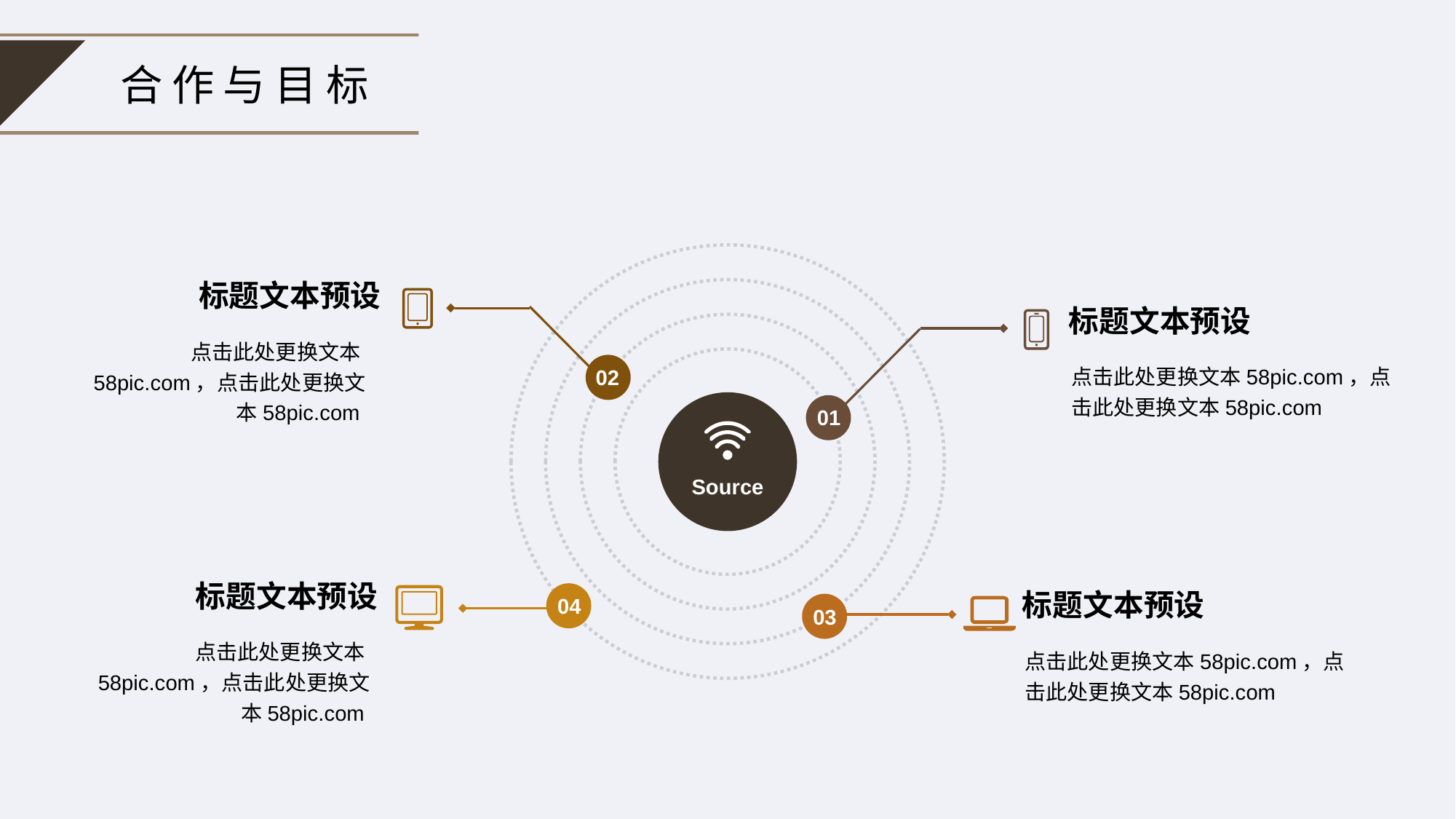

合作与目标

标题文本预设

标题文本预设

点击此处更换文本58pic.com，点击此处更换文本58pic.com

点击此处更换文本58pic.com，点击此处更换文本58pic.com

02

01

Source
标题文本预设
标题文本预设

04

03
点击此处更换文本58pic.com，点击此处更换文本58pic.com
点击此处更换文本58pic.com，点击此处更换文本58pic.com